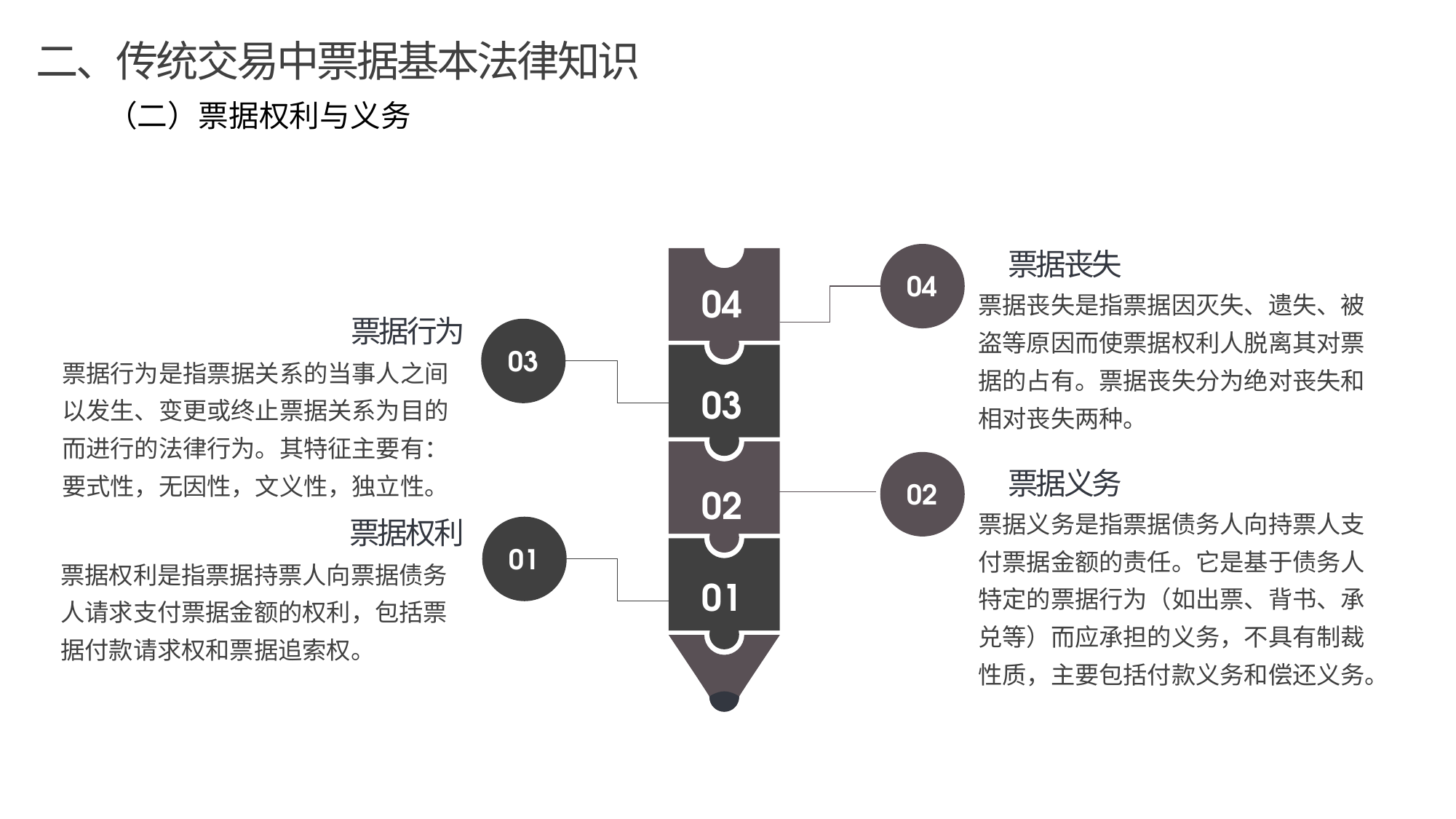

二、传统交易中票据基本法律知识
（二）票据权利与义务
票据丧失
票据丧失是指票据因灭失、遗失、被盗等原因而使票据权利人脱离其对票据的占有。票据丧失分为绝对丧失和相对丧失两种。
04

04
票据行为
票据行为是指票据关系的当事人之间以发生、变更或终止票据关系为目的而进行的法律行为。其特征主要有：要式性，无因性，文义性，独立性。
03
03
票据义务
票据义务是指票据债务人向持票人支付票据金额的责任。它是基于债务人特定的票据行为（如出票、背书、承兑等）而应承担的义务，不具有制裁性质，主要包括付款义务和偿还义务。
02
02
票据权利
票据权利是指票据持票人向票据债务人请求支付票据金额的权利，包括票据付款请求权和票据追索权。
01
01